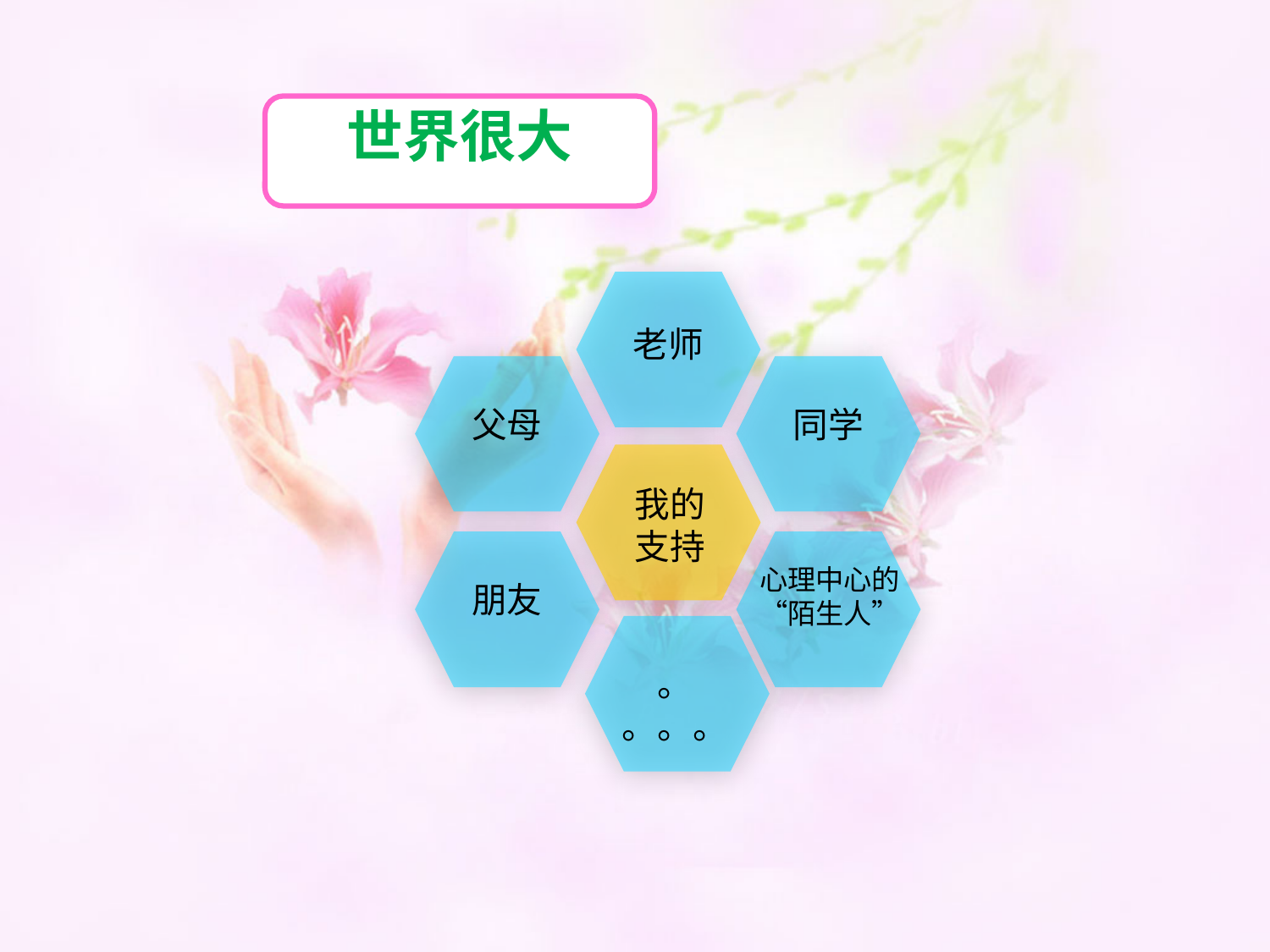

世界很大

老师

父母
同学

我的支持

心理中心的“陌生人”
朋友

。。。。